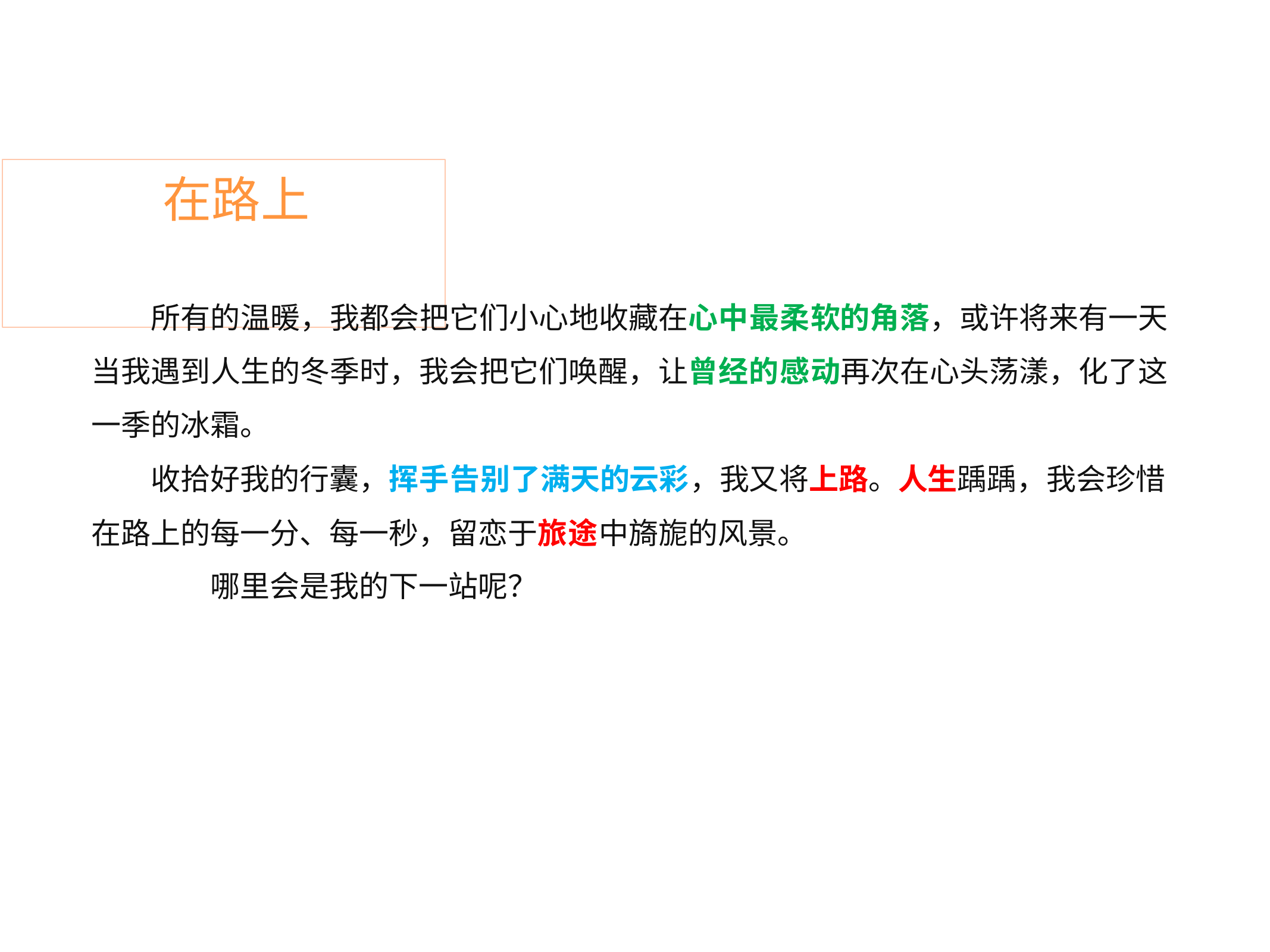

# 在路上
所有的温暖，我都会把它们小心地收藏在心中最柔软的角落，或许将来有一天 当我遇到人生的冬季时，我会把它们唤醒，让曾经的感动再次在心头荡漾，化了这 一季的冰霜。
收拾好我的行囊，挥手告别了满天的云彩，我又将上路。人生踽踽，我会珍惜 在路上的每一分、每一秒，留恋于旅途中旖旎的风景。
哪里会是我的下一站呢？